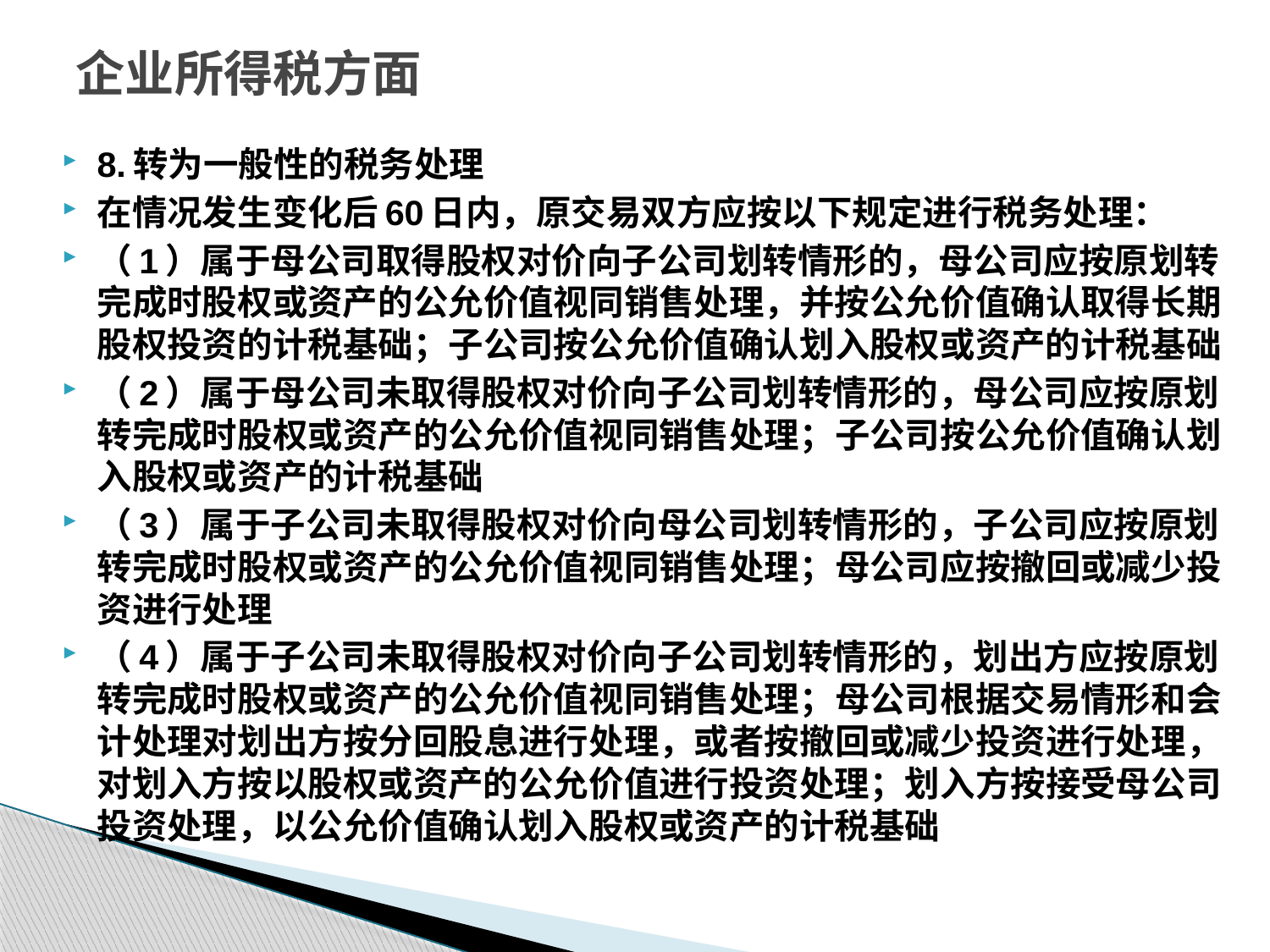

# 企业所得税方面
8.转为一般性的税务处理
在情况发生变化后60日内，原交易双方应按以下规定进行税务处理：
（1）属于母公司取得股权对价向子公司划转情形的，母公司应按原划转完成时股权或资产的公允价值视同销售处理，并按公允价值确认取得长期股权投资的计税基础；子公司按公允价值确认划入股权或资产的计税基础
（2）属于母公司未取得股权对价向子公司划转情形的，母公司应按原划转完成时股权或资产的公允价值视同销售处理；子公司按公允价值确认划入股权或资产的计税基础
（3）属于子公司未取得股权对价向母公司划转情形的，子公司应按原划转完成时股权或资产的公允价值视同销售处理；母公司应按撤回或减少投资进行处理
（4）属于子公司未取得股权对价向子公司划转情形的，划出方应按原划转完成时股权或资产的公允价值视同销售处理；母公司根据交易情形和会计处理对划出方按分回股息进行处理，或者按撤回或减少投资进行处理，对划入方按以股权或资产的公允价值进行投资处理；划入方按接受母公司投资处理，以公允价值确认划入股权或资产的计税基础